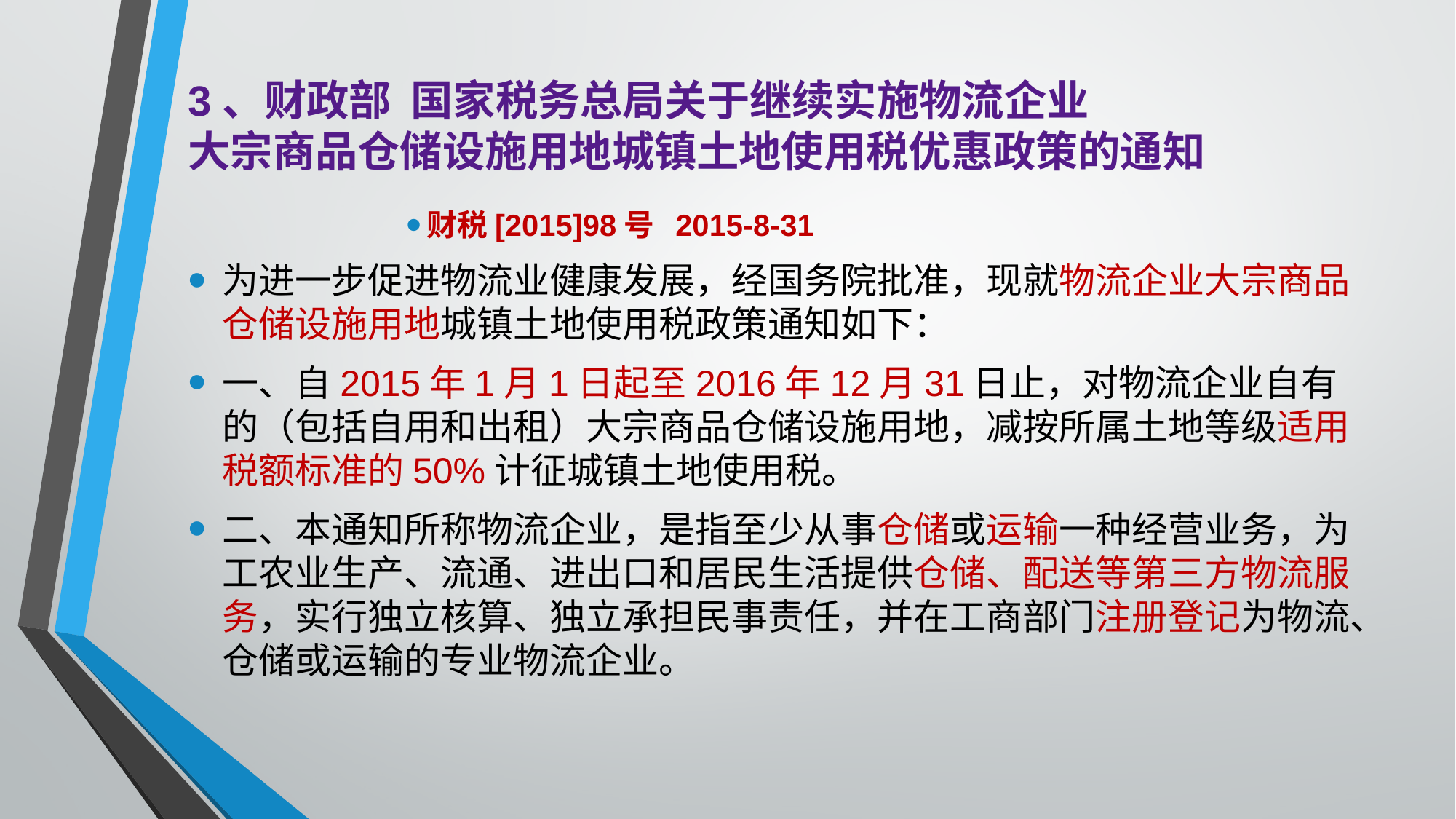

# 3、财政部  国家税务总局关于继续实施物流企业 大宗商品仓储设施用地城镇土地使用税优惠政策的通知
财税[2015]98号  2015-8-31
为进一步促进物流业健康发展，经国务院批准，现就物流企业大宗商品仓储设施用地城镇土地使用税政策通知如下：
一、自2015年1月1日起至2016年12月31日止，对物流企业自有的（包括自用和出租）大宗商品仓储设施用地，减按所属土地等级适用税额标准的50%计征城镇土地使用税。
二、本通知所称物流企业，是指至少从事仓储或运输一种经营业务，为工农业生产、流通、进出口和居民生活提供仓储、配送等第三方物流服务，实行独立核算、独立承担民事责任，并在工商部门注册登记为物流、仓储或运输的专业物流企业。